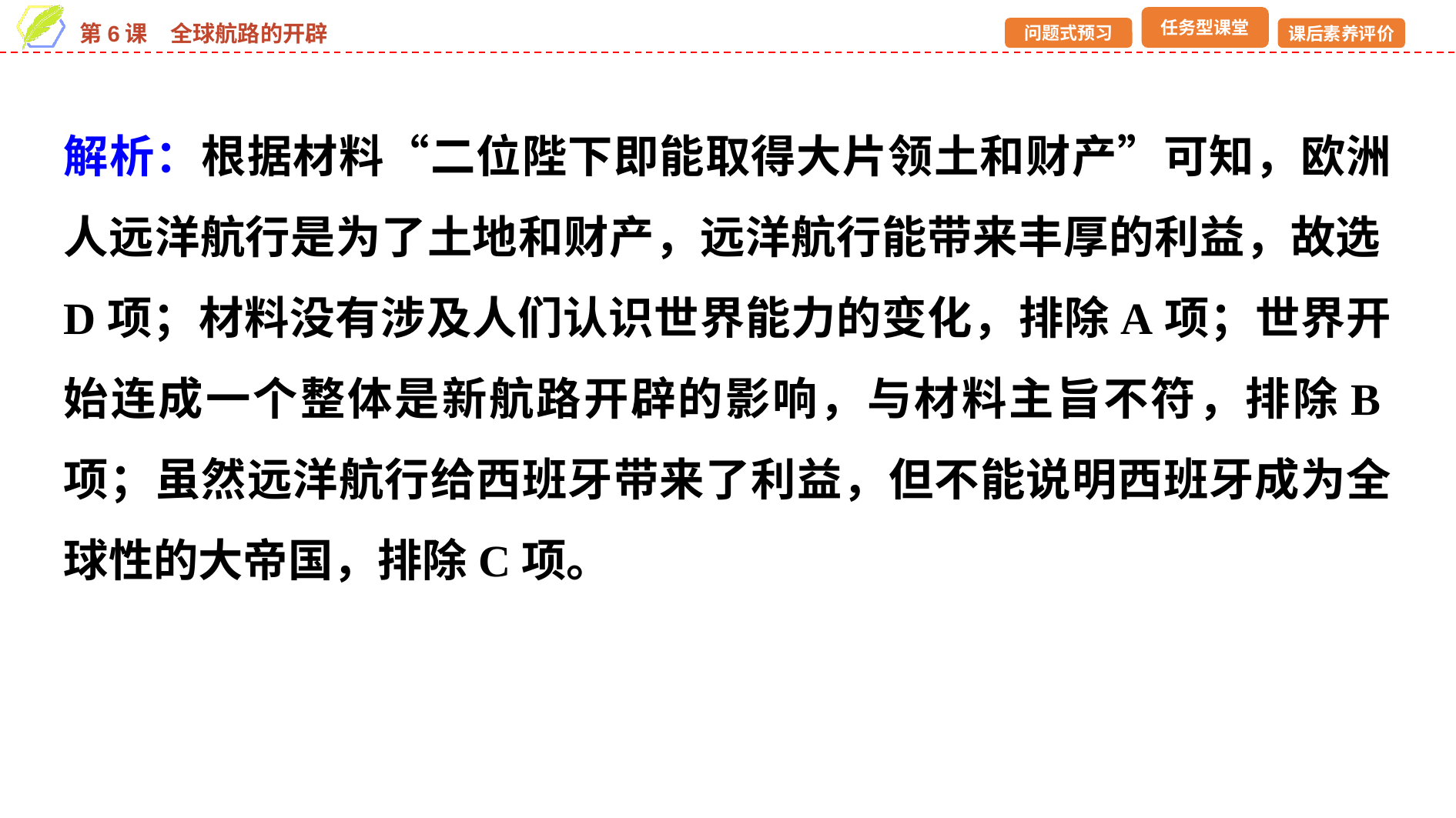

解析：根据材料“二位陛下即能取得大片领土和财产”可知，欧洲人远洋航行是为了土地和财产，远洋航行能带来丰厚的利益，故选D项；材料没有涉及人们认识世界能力的变化，排除A项；世界开始连成一个整体是新航路开辟的影响，与材料主旨不符，排除B项；虽然远洋航行给西班牙带来了利益，但不能说明西班牙成为全球性的大帝国，排除C项。